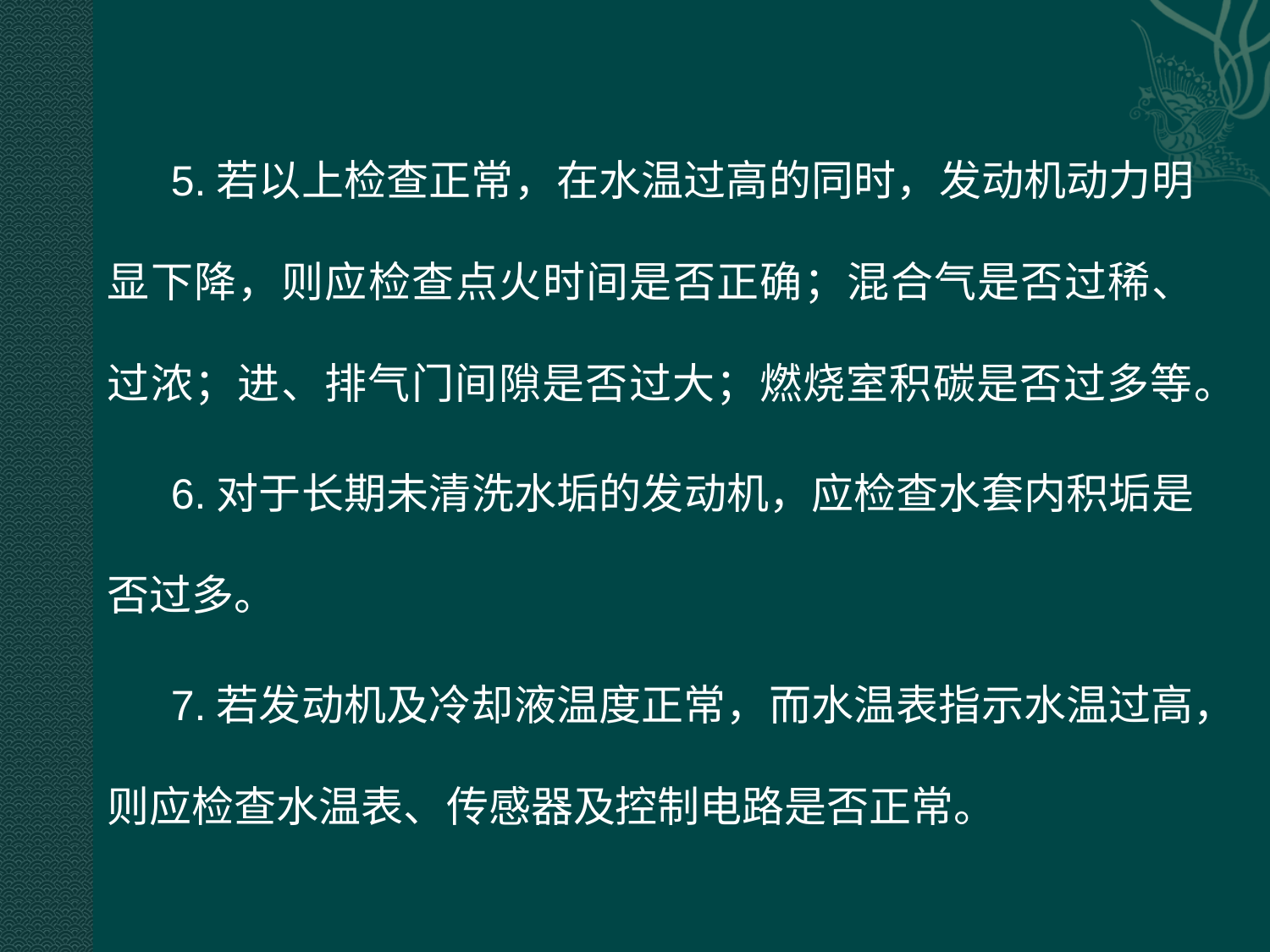

5.若以上检查正常，在水温过高的同时，发动机动力明显下降，则应检查点火时间是否正确；混合气是否过稀、过浓；进、排气门间隙是否过大；燃烧室积碳是否过多等。
6.对于长期未清洗水垢的发动机，应检查水套内积垢是否过多。
7.若发动机及冷却液温度正常，而水温表指示水温过高，则应检查水温表、传感器及控制电路是否正常。